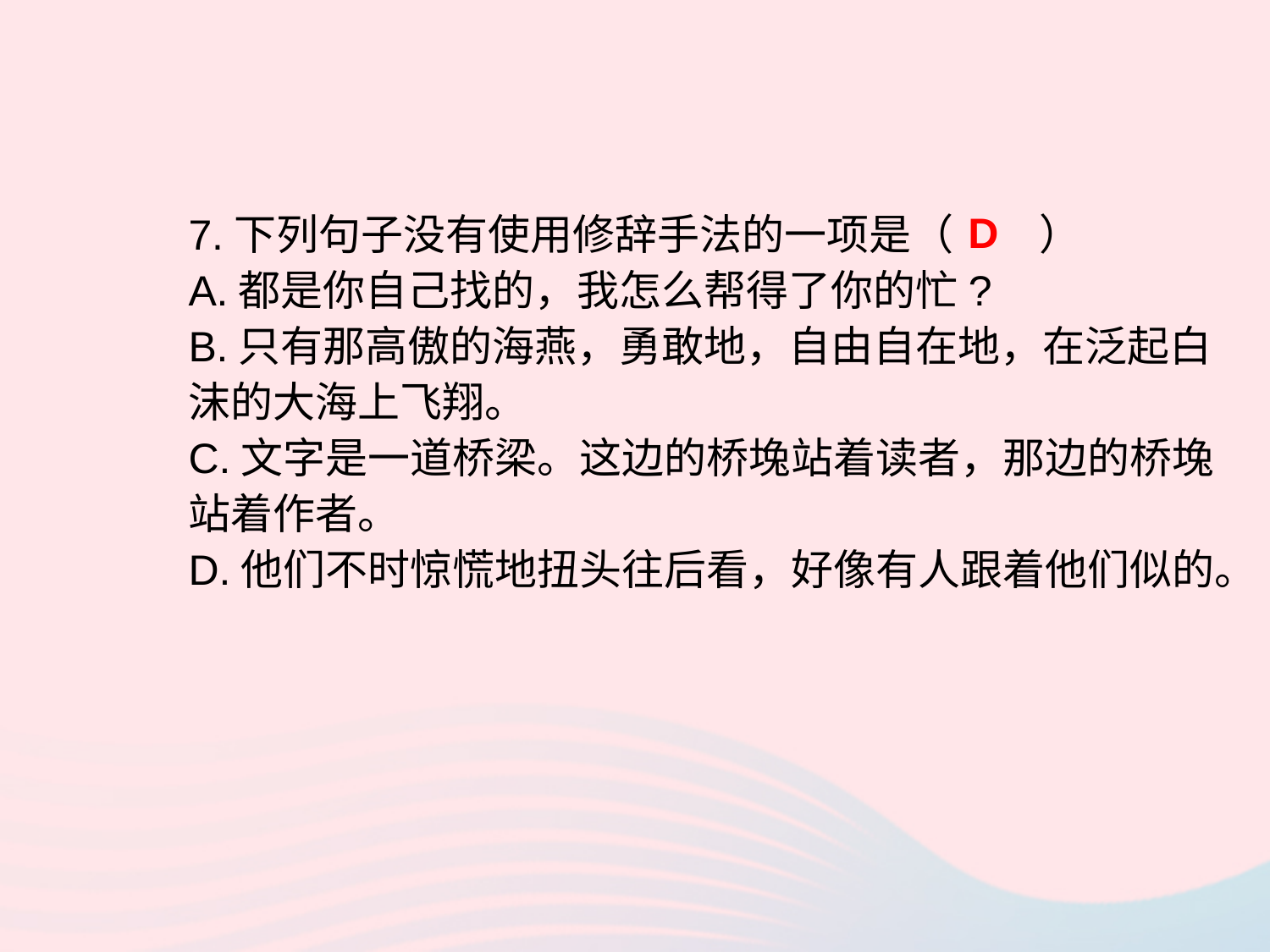

D
7.下列句子没有使用修辞手法的一项是（         ）
A.都是你自己找的，我怎么帮得了你的忙?
B.只有那高傲的海燕，勇敢地，自由自在地，在泛起白沫的大海上飞翔。
C.文字是一道桥梁。这边的桥堍站着读者，那边的桥堍站着作者。
D.他们不时惊慌地扭头往后看，好像有人跟着他们似的。